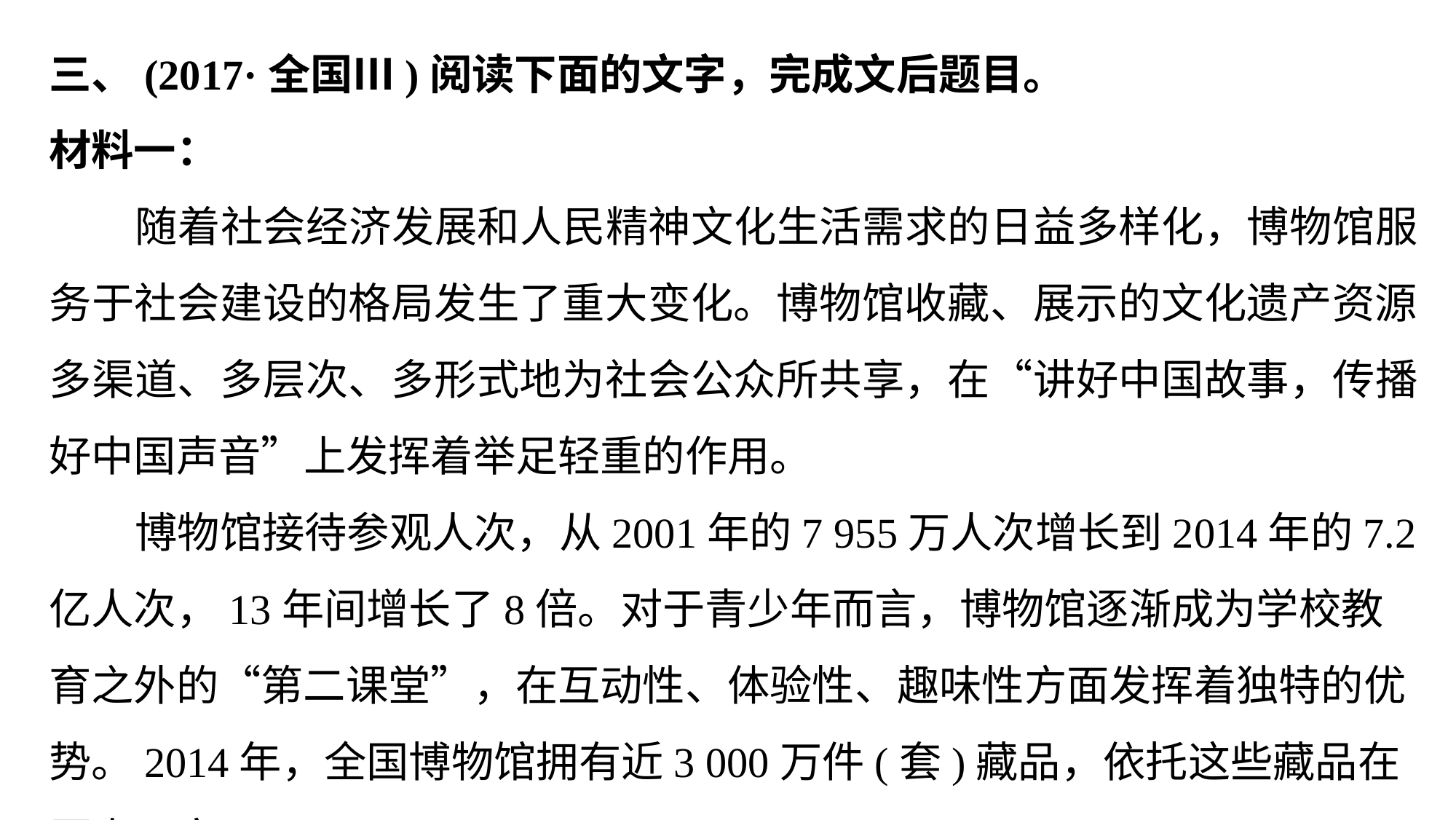

三、(2017·全国Ⅲ)阅读下面的文字，完成文后题目。
材料一：
随着社会经济发展和人民精神文化生活需求的日益多样化，博物馆服务于社会建设的格局发生了重大变化。博物馆收藏、展示的文化遗产资源多渠道、多层次、多形式地为社会公众所共享，在“讲好中国故事，传播好中国声音”上发挥着举足轻重的作用。
博物馆接待参观人次，从2001年的7 955万人次增长到2014年的7.2亿人次，13年间增长了8倍。对于青少年而言，博物馆逐渐成为学校教育之外的“第二课堂”，在互动性、体验性、趣味性方面发挥着独特的优势。2014年，全国博物馆拥有近3 000万件(套)藏品，依托这些藏品在历史、文